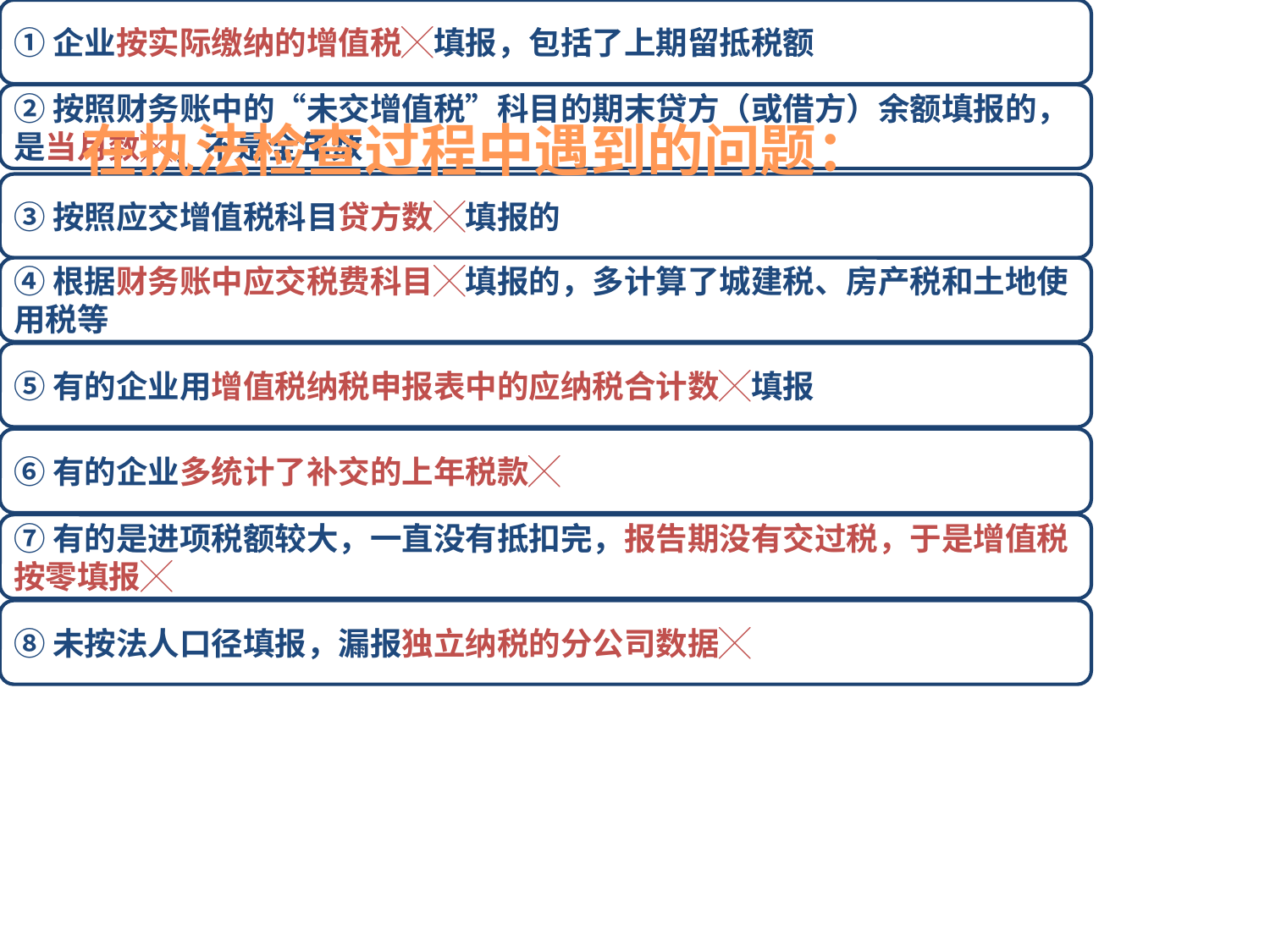

在执法检查过程中遇到的问题：

①企业按实际缴纳的增值税╳填报，包括了上期留抵税额
②按照财务账中的“未交增值税”科目的期末贷方（或借方）余额填报的，是当月数╳，不是全年数
③按照应交增值税科目贷方数╳填报的
④根据财务账中应交税费科目╳填报的，多计算了城建税、房产税和土地使用税等
⑤有的企业用增值税纳税申报表中的应纳税合计数╳填报
⑥有的企业多统计了补交的上年税款╳
⑦有的是进项税额较大，一直没有抵扣完，报告期没有交过税，于是增值税按零填报╳
⑧未按法人口径填报，漏报独立纳税的分公司数据╳